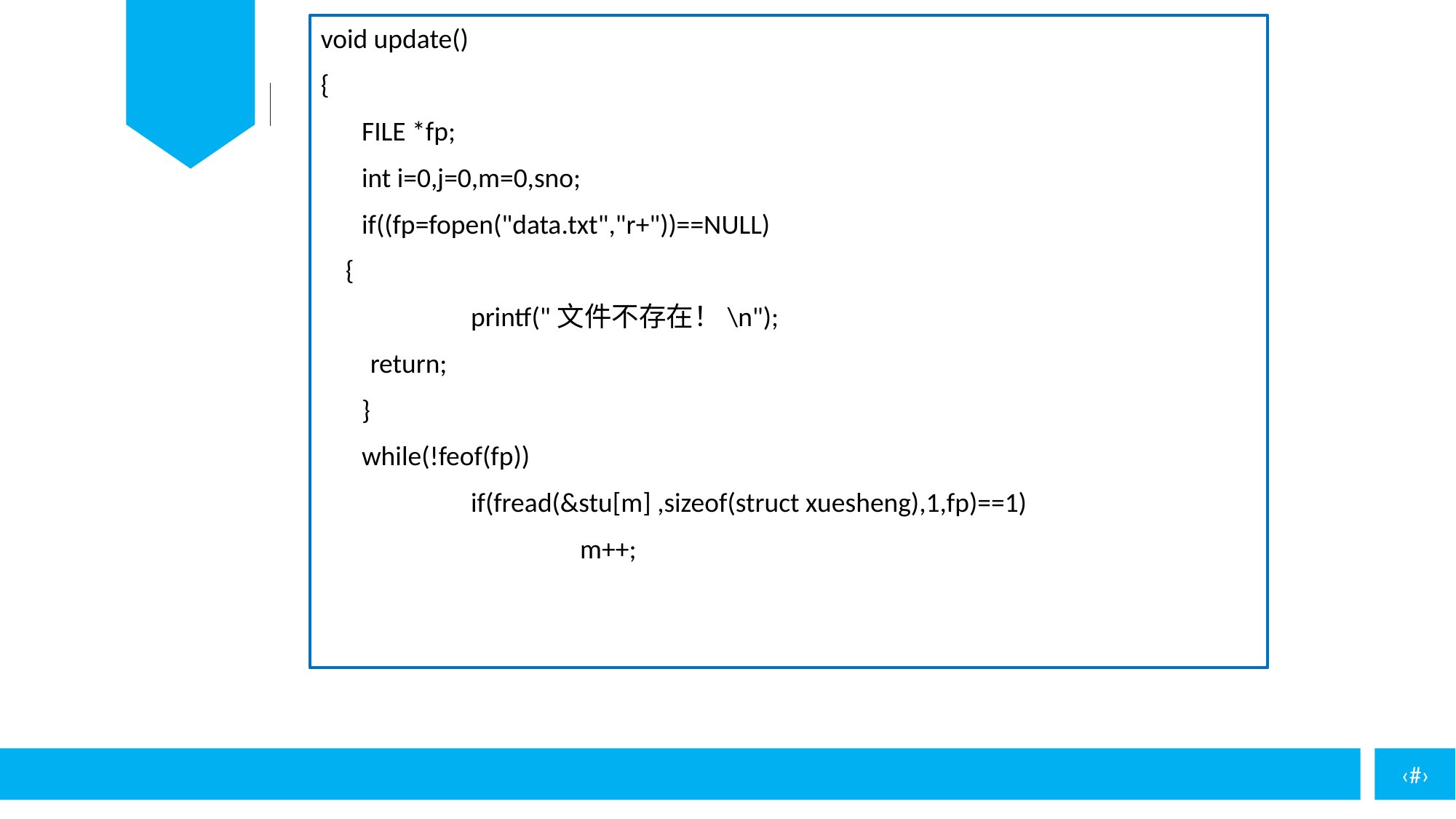

void update()
{
  	FILE *fp;
  	int i=0,j=0,m=0,sno;
  	if((fp=fopen("data.txt","r+"))==NULL)
    {
		printf("文件不存在！\n");
        return;
  	}
  	while(!feof(fp))
  		if(fread(&stu[m] ,sizeof(struct xuesheng),1,fp)==1)
			m++;